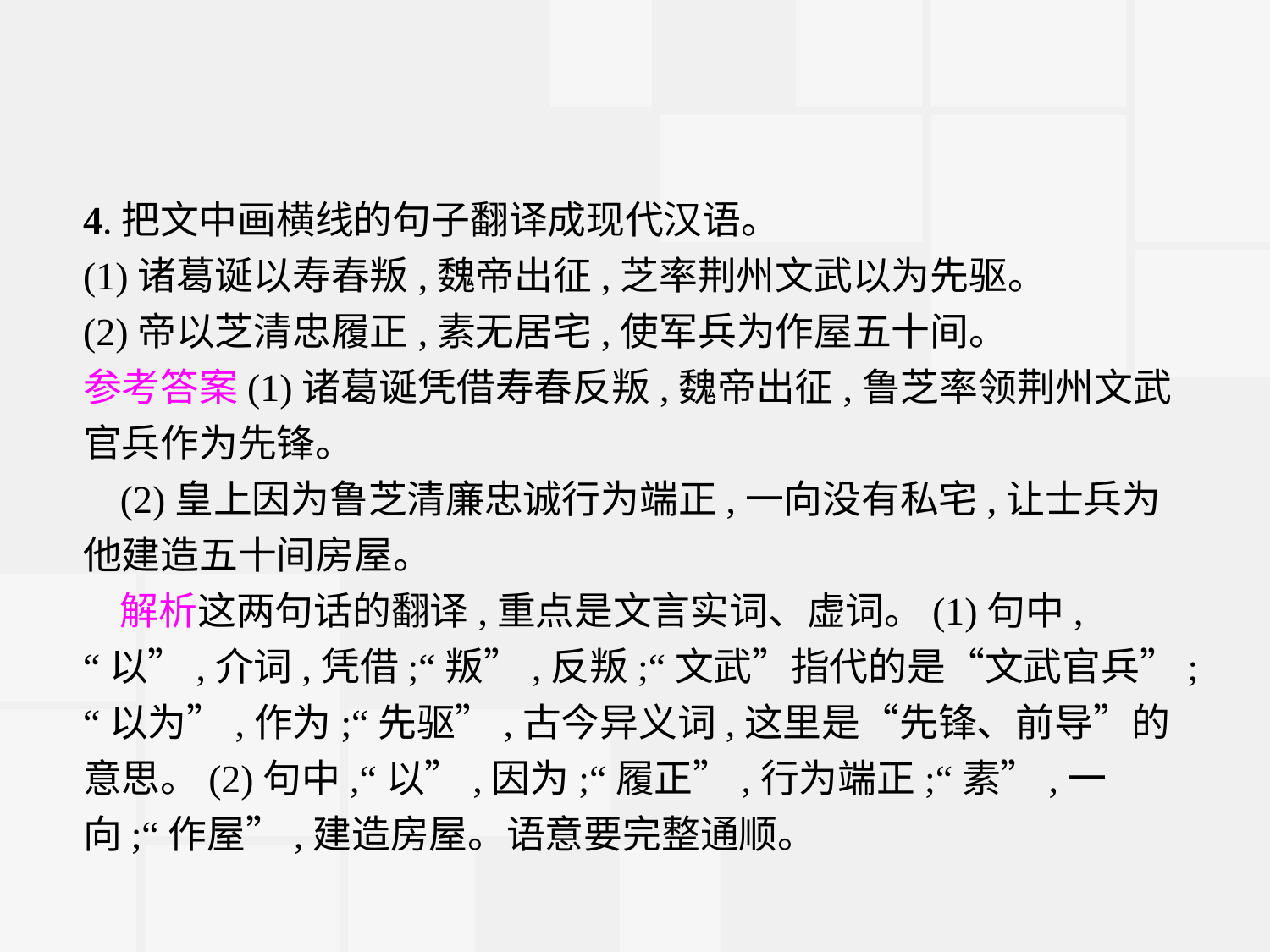

4.把文中画横线的句子翻译成现代汉语。
(1)诸葛诞以寿春叛,魏帝出征,芝率荆州文武以为先驱。
(2)帝以芝清忠履正,素无居宅,使军兵为作屋五十间。
参考答案(1)诸葛诞凭借寿春反叛,魏帝出征,鲁芝率领荆州文武官兵作为先锋。
(2)皇上因为鲁芝清廉忠诚行为端正,一向没有私宅,让士兵为他建造五十间房屋。
解析这两句话的翻译,重点是文言实词、虚词。(1)句中,“以”,介词,凭借;“叛”,反叛;“文武”指代的是“文武官兵”;“以为”,作为;“先驱”,古今异义词,这里是“先锋、前导”的意思。(2)句中,“以”,因为;“履正”,行为端正;“素”,一向;“作屋”,建造房屋。语意要完整通顺。